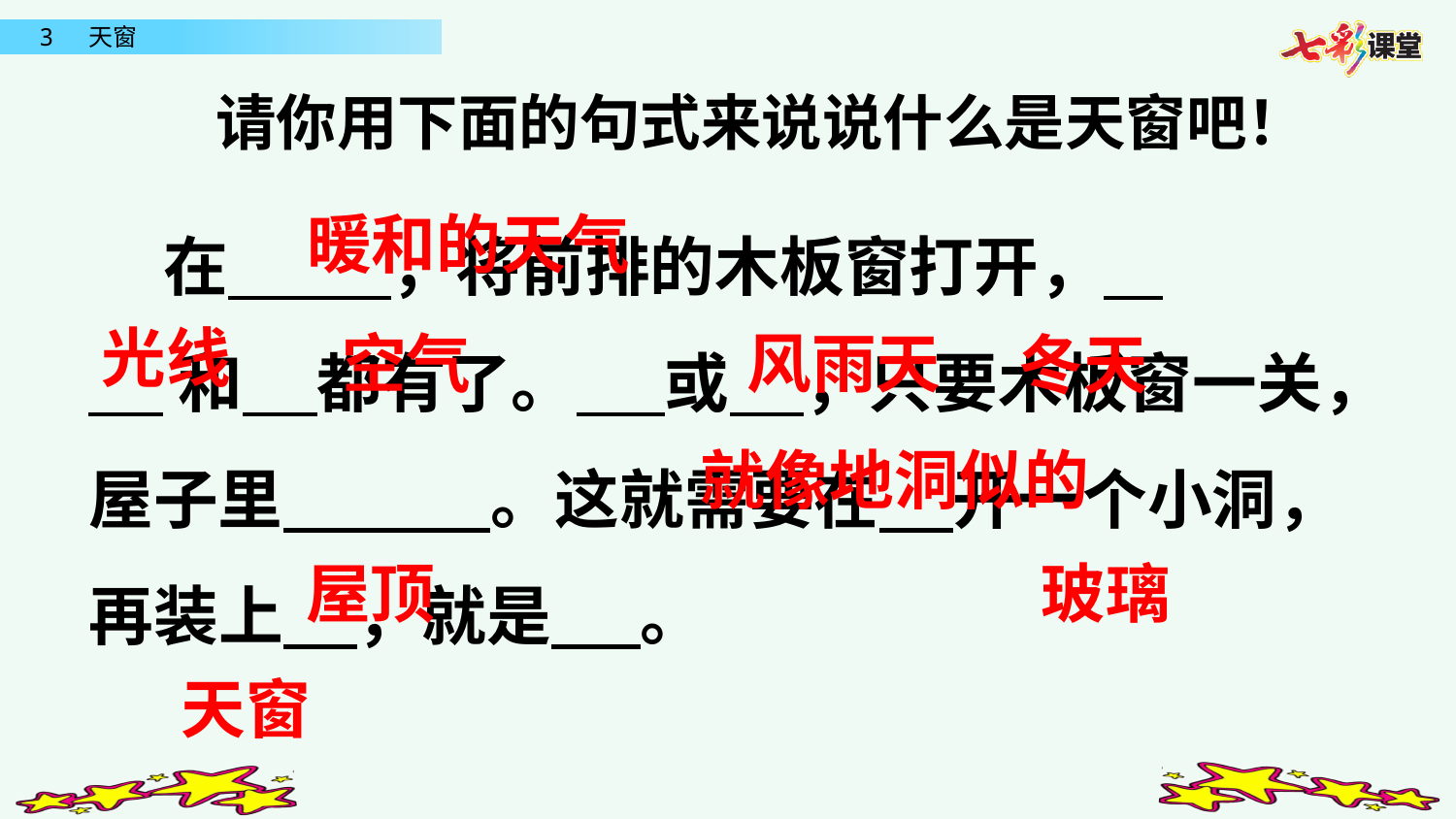

请你用下面的句式来说说什么是天窗吧！
    在           ，将前排的木板窗打开，
     和     都有了。      或     ，只要木板窗一关，屋子里              。这就需要在     开一个小洞，再装上     ，就是      。
暖和的天气
光线
风雨天
空气
冬天
就像地洞似的
屋顶
玻璃
天窗